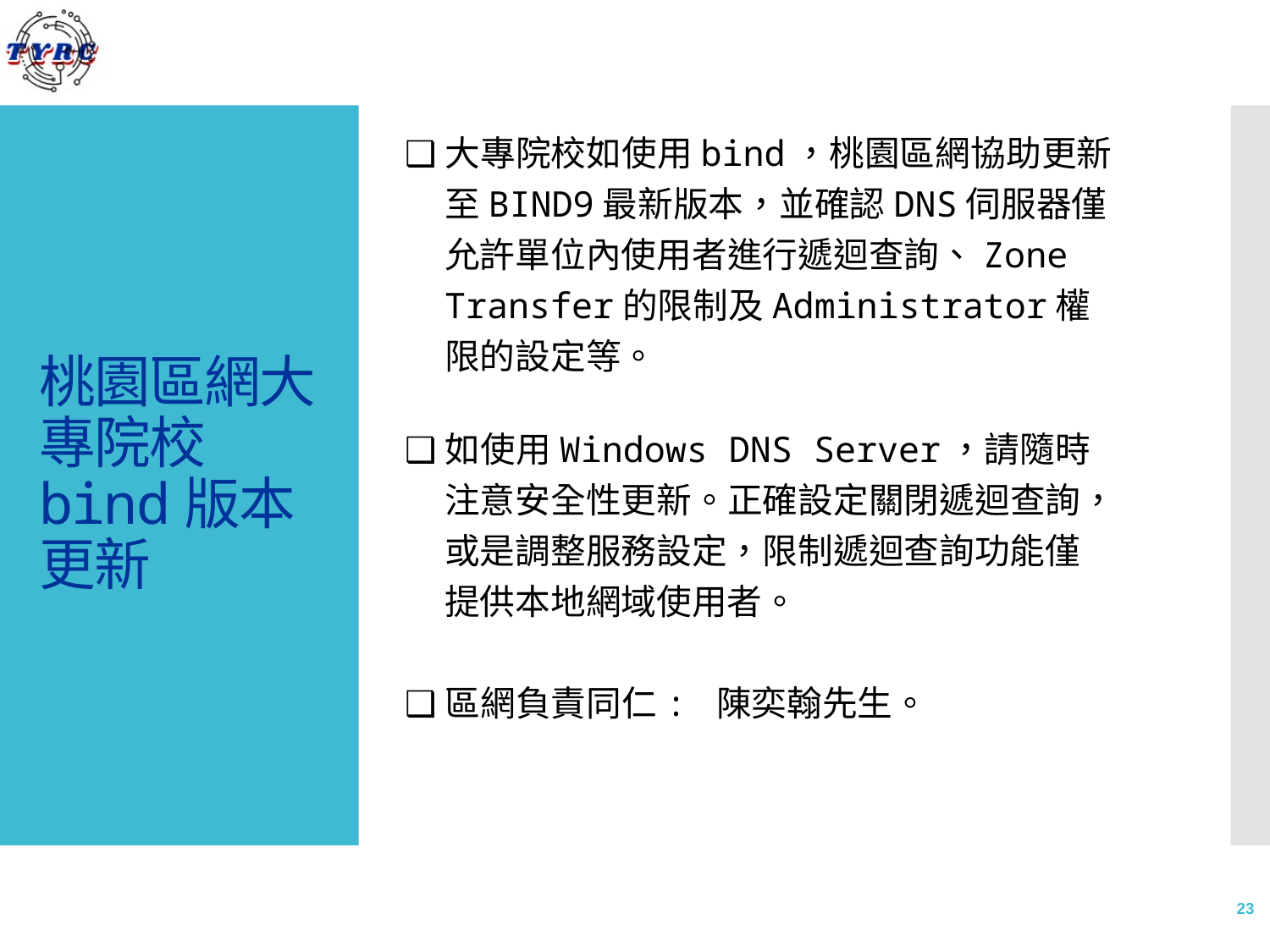

❑大專院校如使用bind，桃園區網協助更新至BIND9最新版本，並確認DNS伺服器僅允許單位內使用者進行遞迴查詢、Zone Transfer的限制及Administrator權限的設定等。
❑如使用Windows DNS Server，請隨時注意安全性更新。正確設定關閉遞迴查詢，或是調整服務設定，限制遞迴查詢功能僅提供本地網域使用者。
❑區網負責同仁: 陳奕翰先生。

# 桃園區網大專院校bind版本更新
23